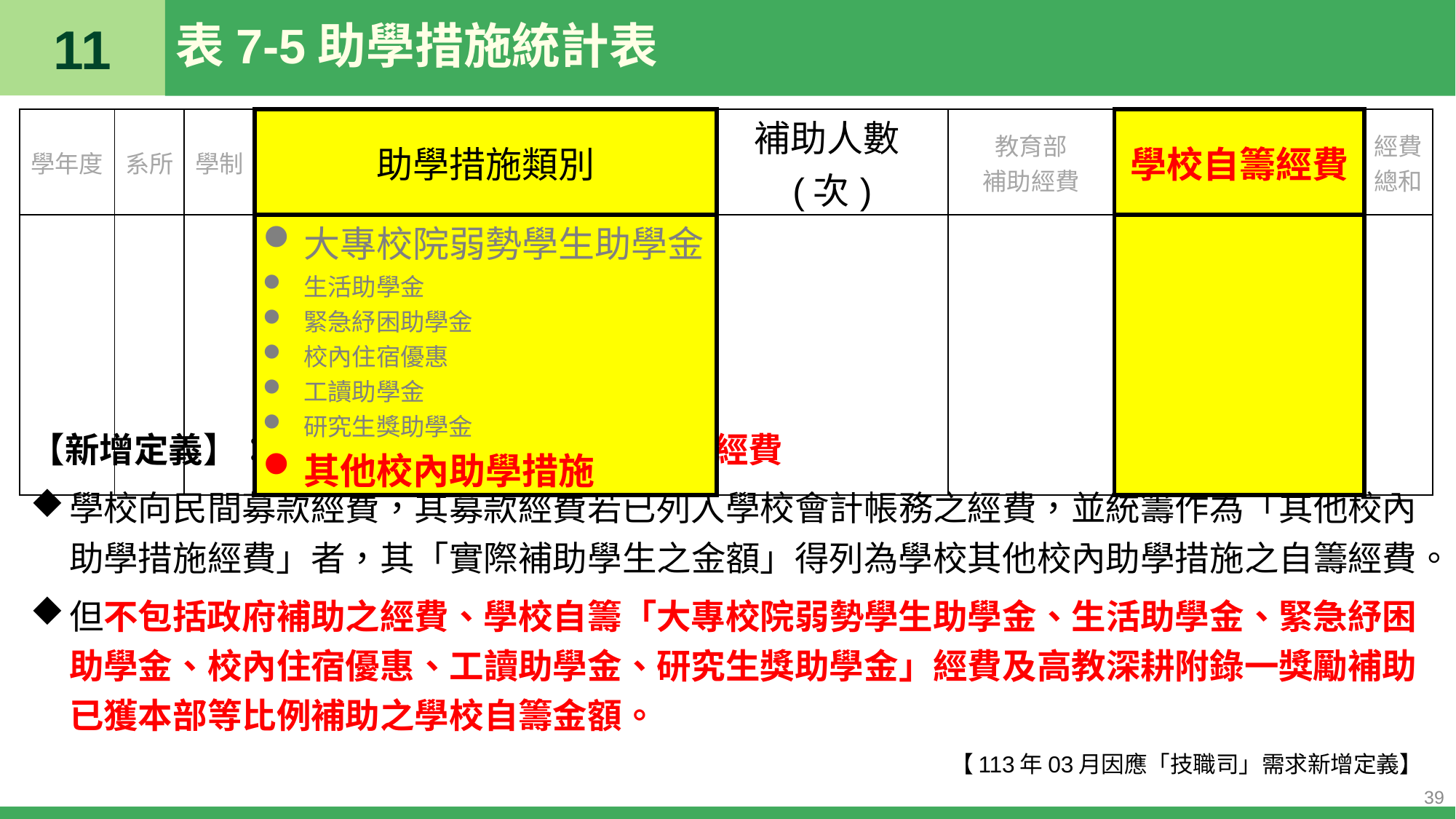

11
# 表7-5助學措施統計表
| 學年度 | 系所 | 學制 | 助學措施類別 | 補助人數(次) | 教育部 補助經費 | 學校自籌經費 | 經費總和 |
| --- | --- | --- | --- | --- | --- | --- | --- |
|  |  |  | 大專校院弱勢學生助學金 生活助學金 緊急紓困助學金 校內住宿優惠 工讀助學金 研究生獎助學金 其他校內助學措施 |  |  |  |  |
【新增定義】：其他校內助學措施-學校自籌經費
學校向民間募款經費，其募款經費若已列入學校會計帳務之經費，並統籌作為「其他校內助學措施經費」者，其「實際補助學生之金額」得列為學校其他校內助學措施之自籌經費。
但不包括政府補助之經費、學校自籌「大專校院弱勢學生助學金、生活助學金、緊急紓困助學金、校內住宿優惠、工讀助學金、研究生獎助學金」經費及高教深耕附錄一獎勵補助已獲本部等比例補助之學校自籌金額。
【113年03月因應「技職司」需求新增定義】
39